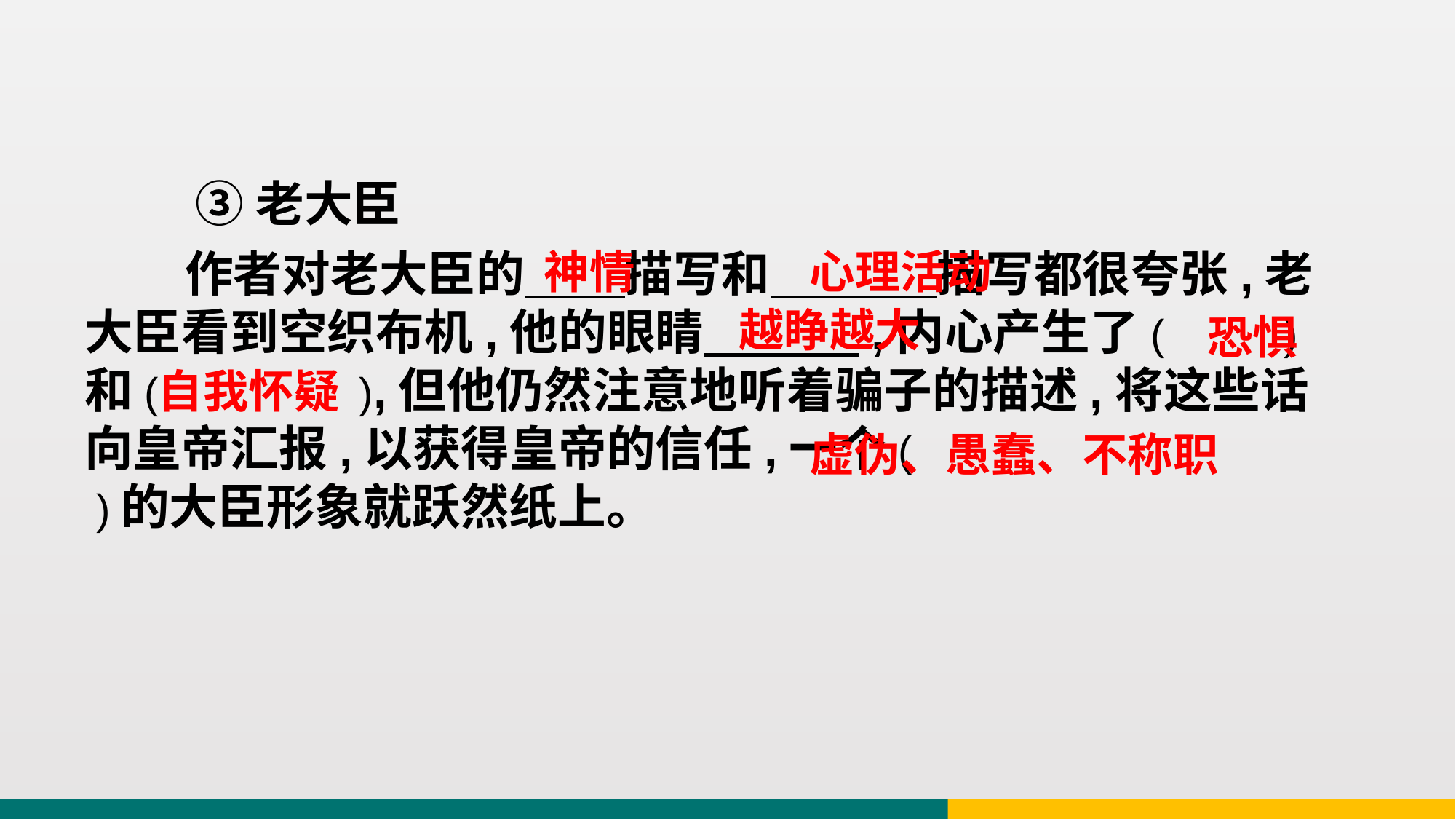

③老大臣
神情
心理活动
        作者对老大臣的         描写和               描写都很夸张,老大臣看到空织布机,他的眼睛              ,内心产生了(         )和(               ),但他仍然注意地听着骗子的描述,将这些话向皇帝汇报,以获得皇帝的信任,一个(                                     )的大臣形象就跃然纸上。
越睁越大
恐惧
自我怀疑
虚伪、愚蠢、不称职